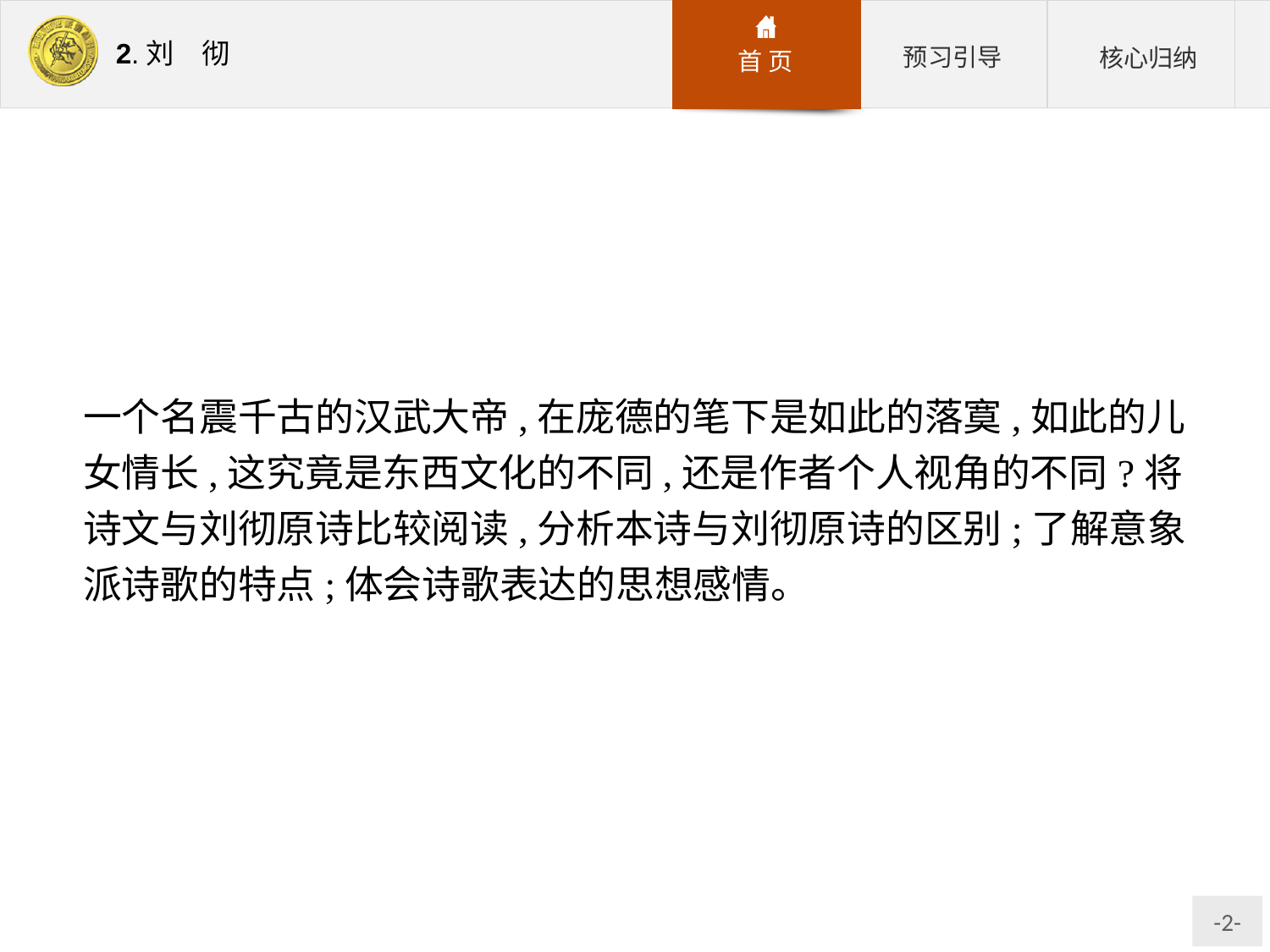

一个名震千古的汉武大帝,在庞德的笔下是如此的落寞,如此的儿女情长,这究竟是东西文化的不同,还是作者个人视角的不同?将诗文与刘彻原诗比较阅读,分析本诗与刘彻原诗的区别;了解意象派诗歌的特点;体会诗歌表达的思想感情。